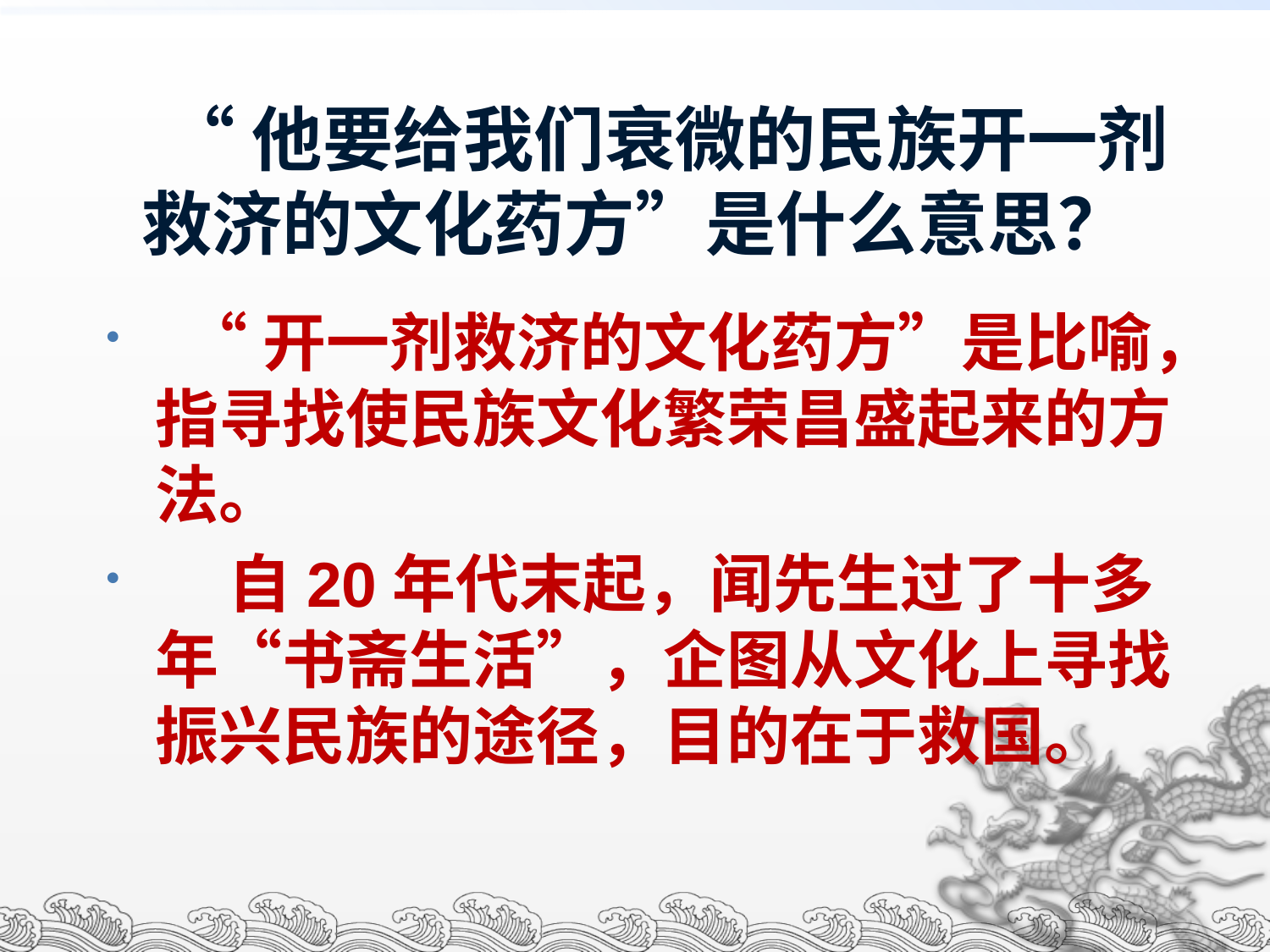

# “他要给我们衰微的民族开一剂救济的文化药方”是什么意思？
  “开一剂救济的文化药方”是比喻，指寻找使民族文化繁荣昌盛起来的方法。
    自20年代末起，闻先生过了十多年“书斋生活”，企图从文化上寻找振兴民族的途径，目的在于救国。